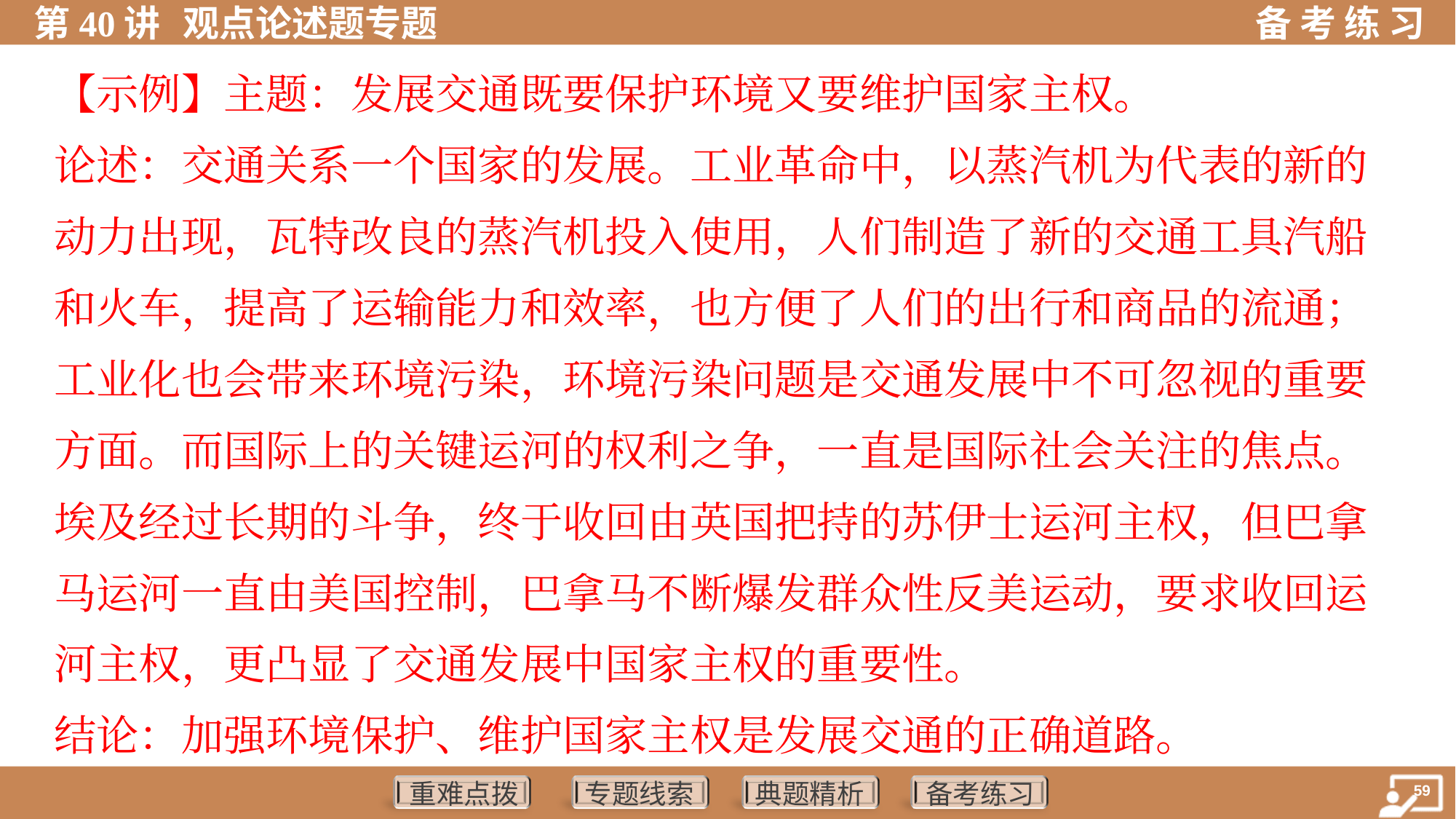

【示例】主题：发展交通既要保护环境又要维护国家主权。
论述：交通关系一个国家的发展。工业革命中，以蒸汽机为代表的新的
动力出现，瓦特改良的蒸汽机投入使用，人们制造了新的交通工具汽船
和火车，提高了运输能力和效率，也方便了人们的出行和商品的流通；
工业化也会带来环境污染，环境污染问题是交通发展中不可忽视的重要
方面。而国际上的关键运河的权利之争，一直是国际社会关注的焦点。
埃及经过长期的斗争，终于收回由英国把持的苏伊士运河主权，但巴拿
马运河一直由美国控制，巴拿马不断爆发群众性反美运动，要求收回运
河主权，更凸显了交通发展中国家主权的重要性。
结论：加强环境保护、维护国家主权是发展交通的正确道路。